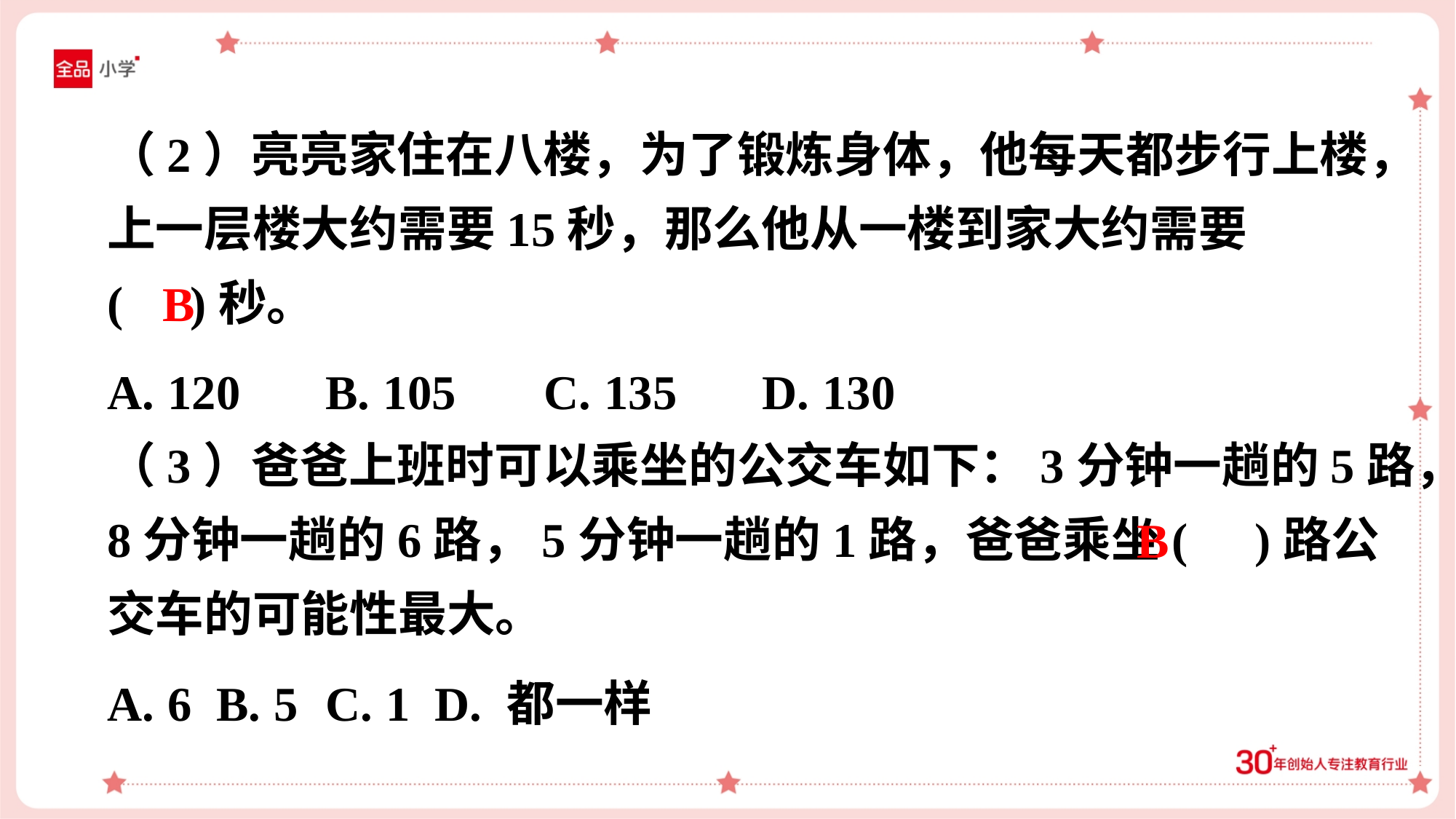

（2）亮亮家住在八楼，为了锻炼身体，他每天都步行上楼，
上一层楼大约需要15秒，那么他从一楼到家大约需要
(     )秒。
B
A. 120	B. 105	C. 135	D. 130
（3）爸爸上班时可以乘坐的公交车如下：3分钟一趟的5路，
8分钟一趟的6路，5分钟一趟的1路，爸爸乘坐(     )路公
交车的可能性最大。
B
A. 6	B. 5	C. 1	D. 都一样